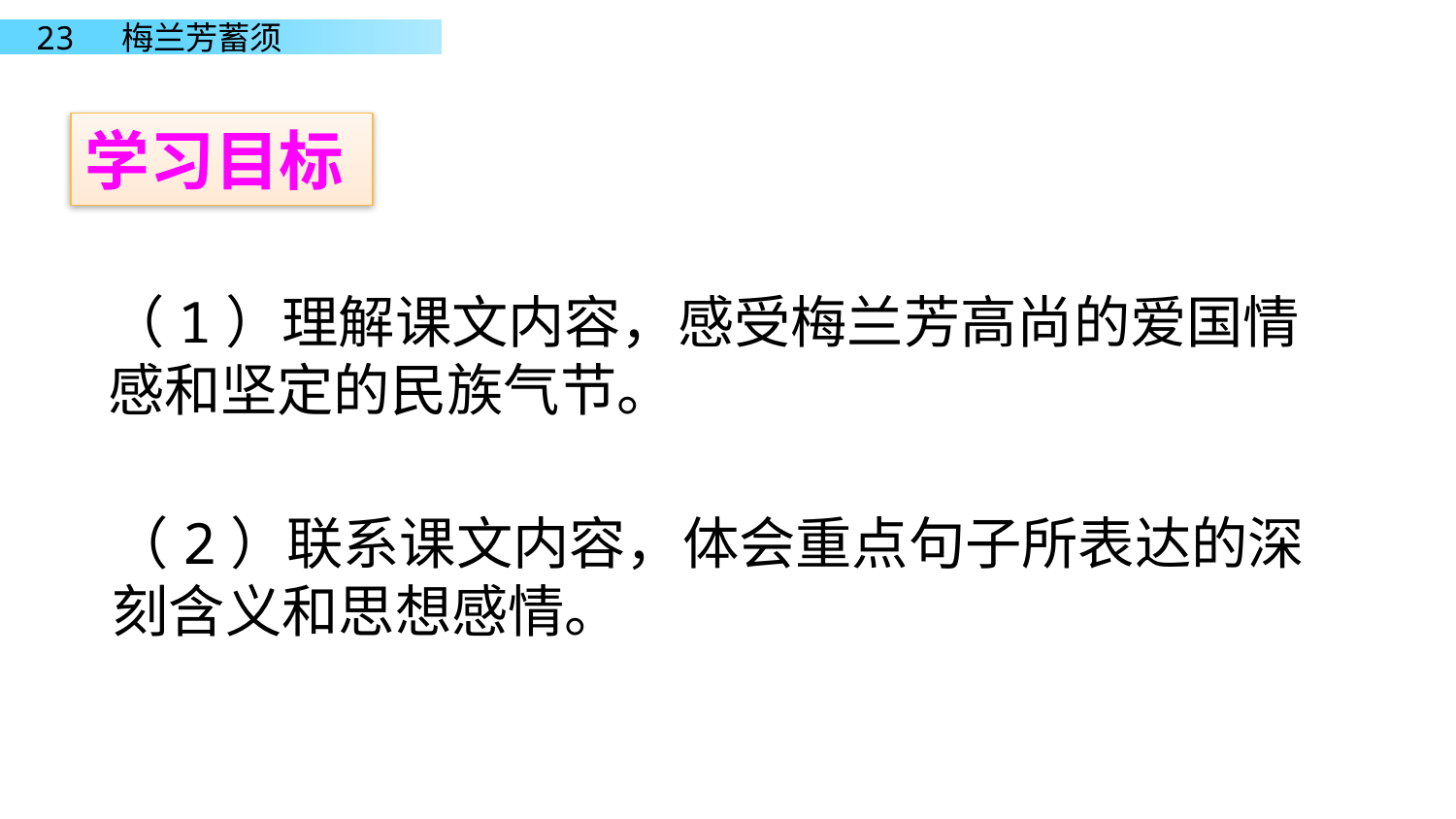

学习目标
（1）理解课文内容，感受梅兰芳高尚的爱国情感和坚定的民族气节。
（2）联系课文内容，体会重点句子所表达的深刻含义和思想感情。